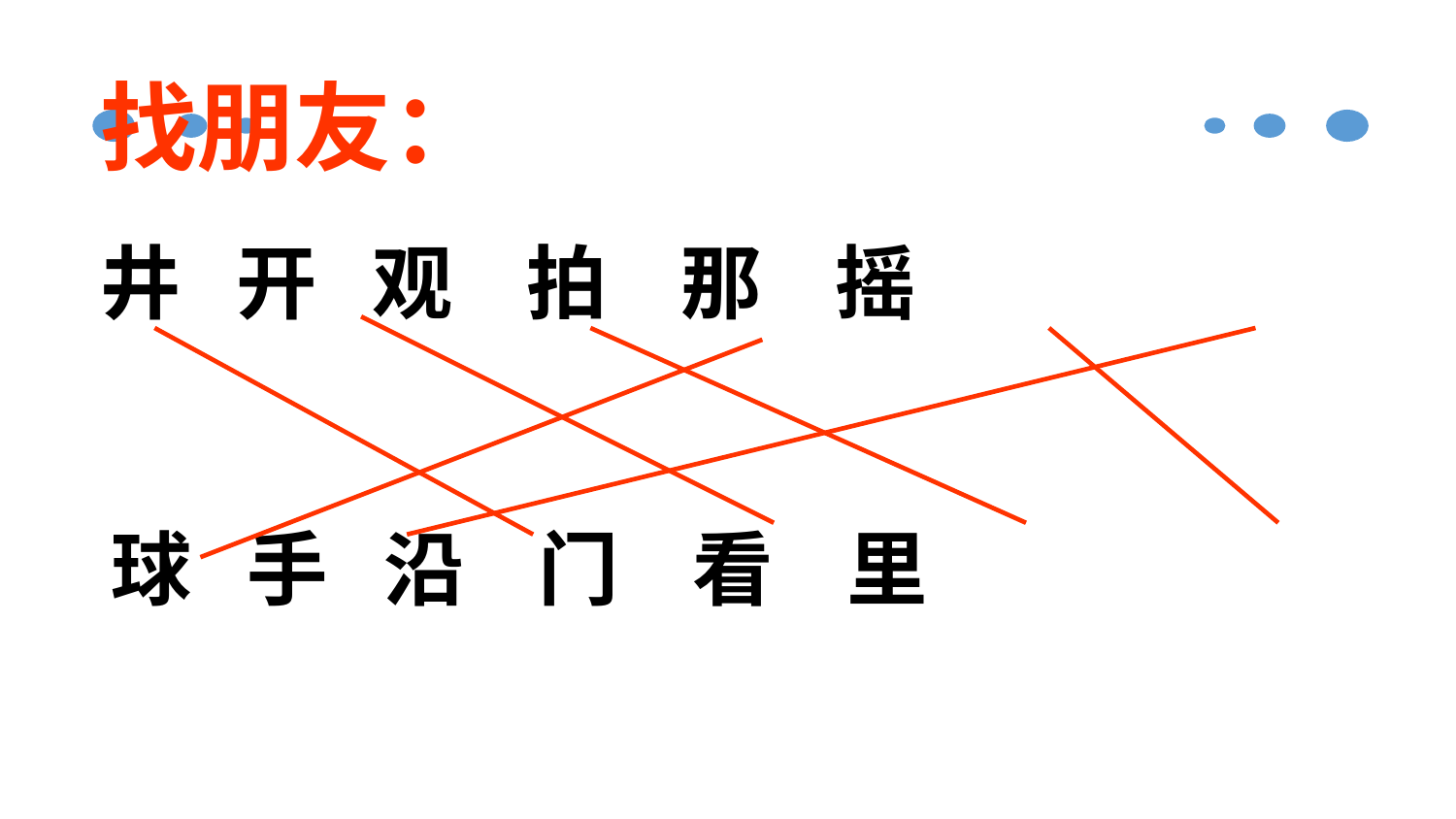

找朋友：
井   开   观    拍    那    摇

球   手   沿    门    看    里